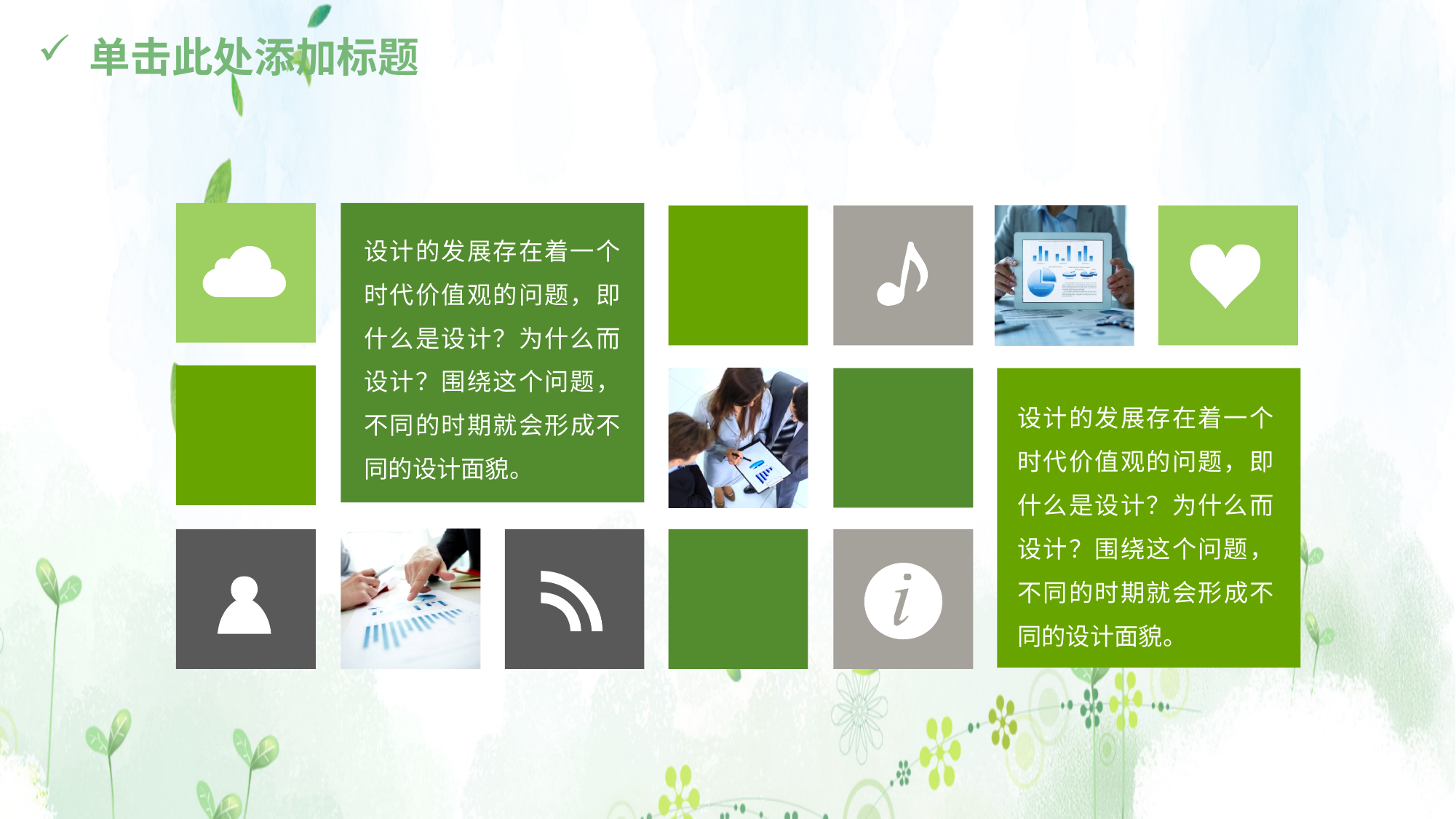

# 单击此处添加标题

设计的发展存在着一个时代价值观的问题，即什么是设计？为什么而设计？围绕这个问题，不同的时期就会形成不同的设计面貌。

设计的发展存在着一个时代价值观的问题，即什么是设计？为什么而设计？围绕这个问题，不同的时期就会形成不同的设计面貌。